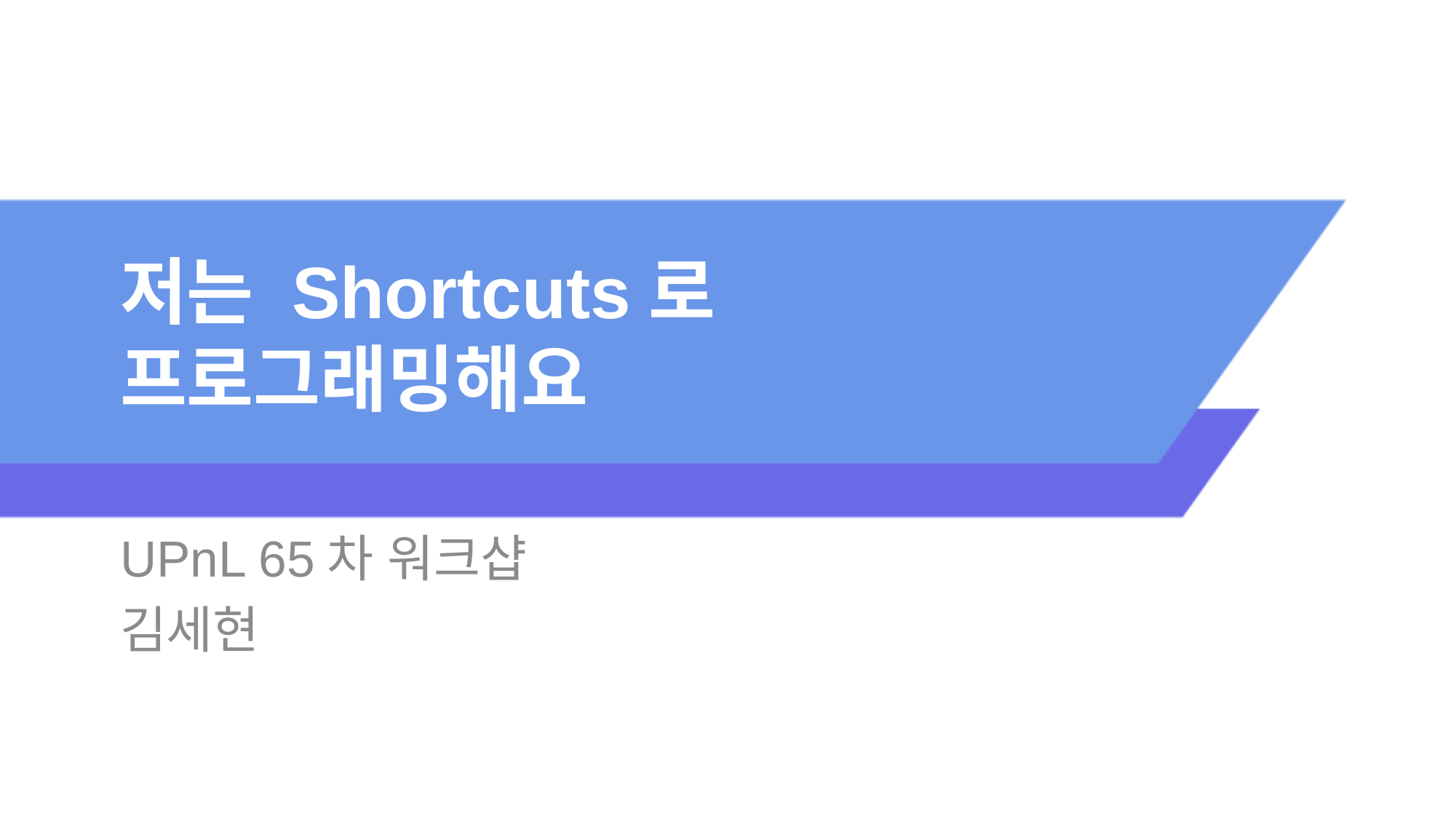

# 저는 Shortcuts로 프로그래밍해요
UPnL 65차 워크샵
김세현